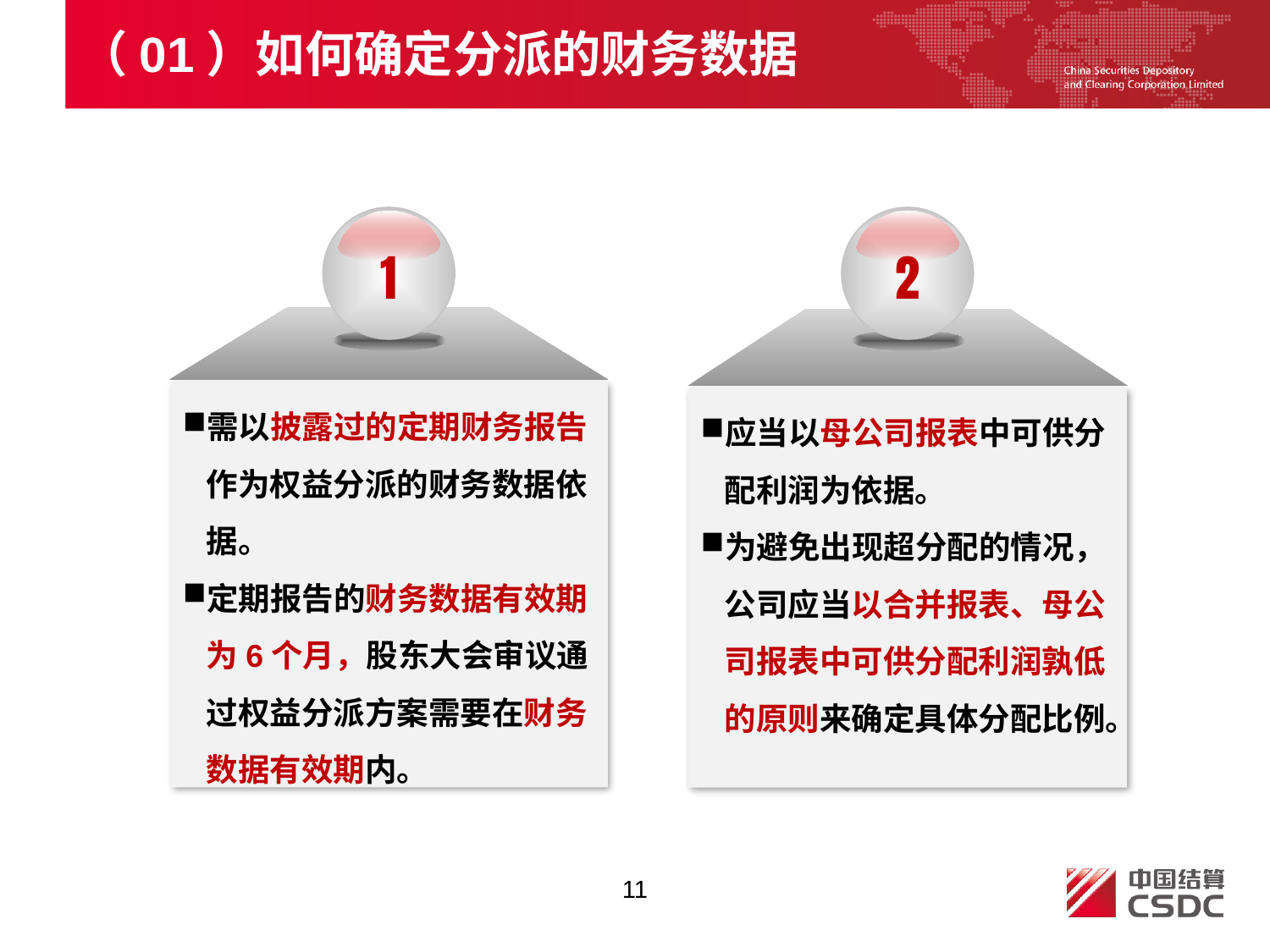

（01）如何确定分派的财务数据
1

2

需以披露过的定期财务报告作为权益分派的财务数据依据。
定期报告的财务数据有效期为6个月，股东大会审议通过权益分派方案需要在财务数据有效期内。

应当以母公司报表中可供分配利润为依据。
为避免出现超分配的情况，公司应当以合并报表、母公司报表中可供分配利润孰低的原则来确定具体分配比例。
11